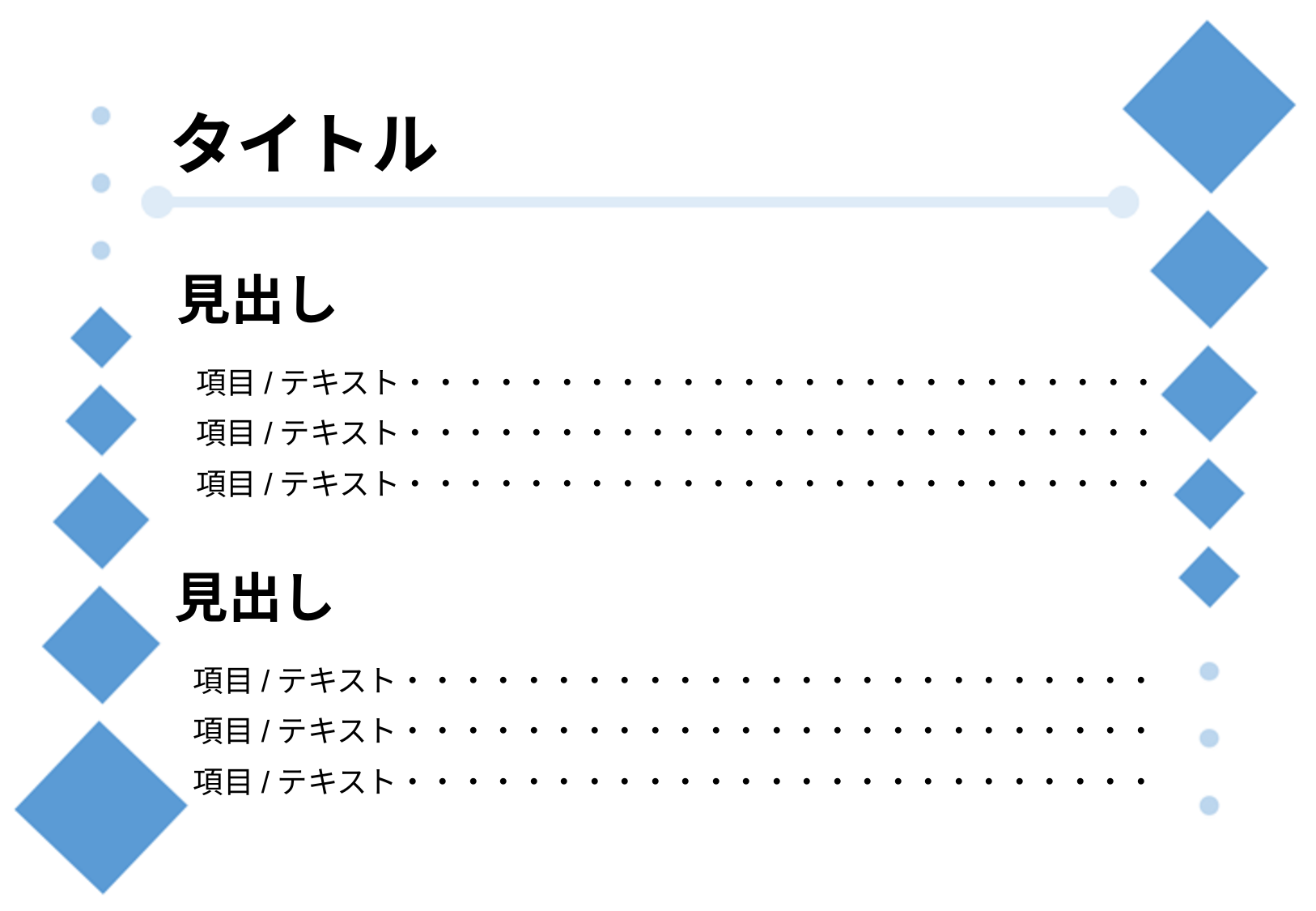

タイトル
見出し
項目/テキスト・・・・・・・・・・・・・・・・・・・・・・・・・
項目/テキスト・・・・・・・・・・・・・・・・・・・・・・・・・
項目/テキスト・・・・・・・・・・・・・・・・・・・・・・・・・
見出し
項目/テキスト・・・・・・・・・・・・・・・・・・・・・・・・・
項目/テキスト・・・・・・・・・・・・・・・・・・・・・・・・・
項目/テキスト・・・・・・・・・・・・・・・・・・・・・・・・・